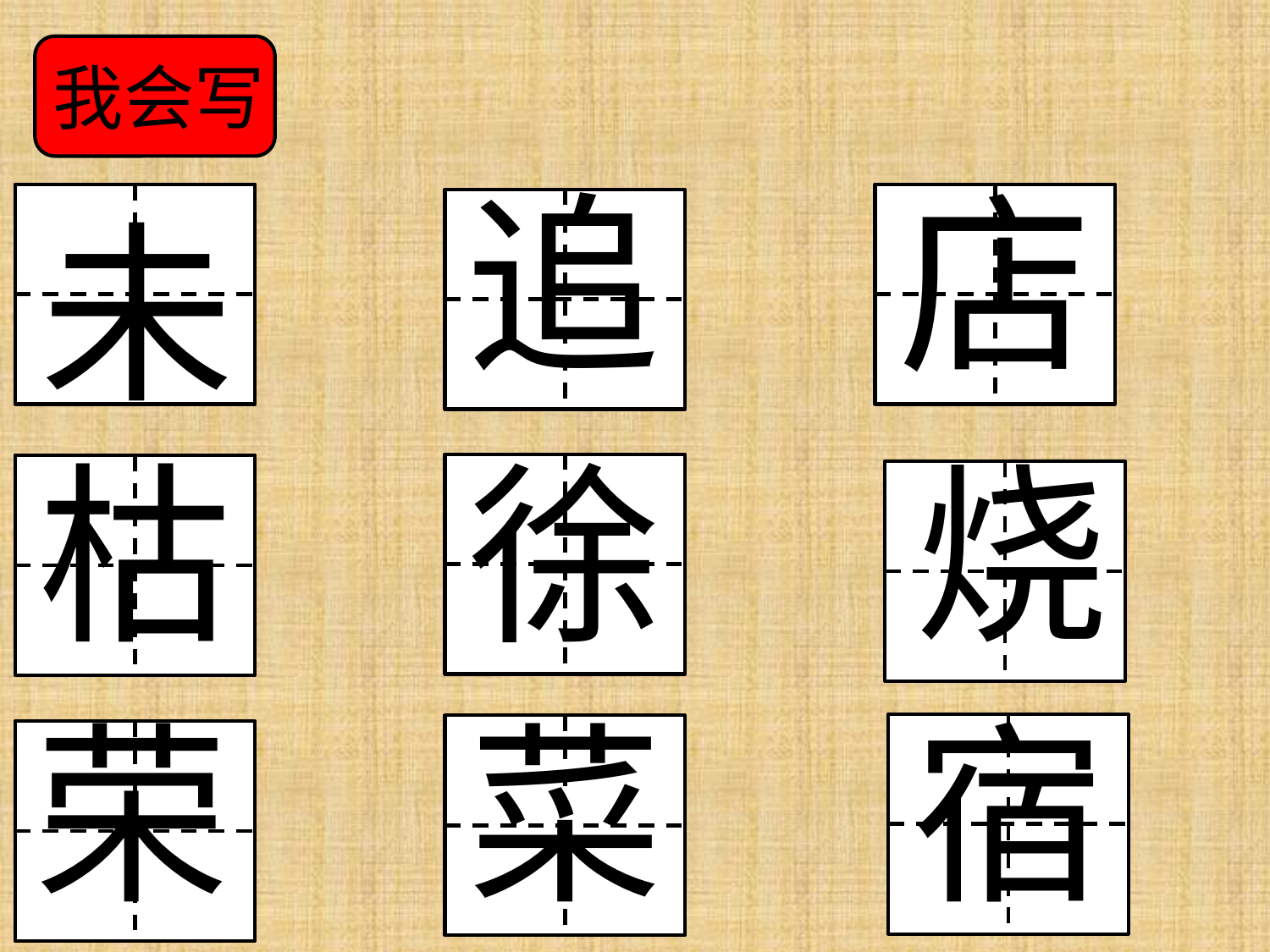

我会写

追

店
未
枯

徐
烧

荣

菜

宿